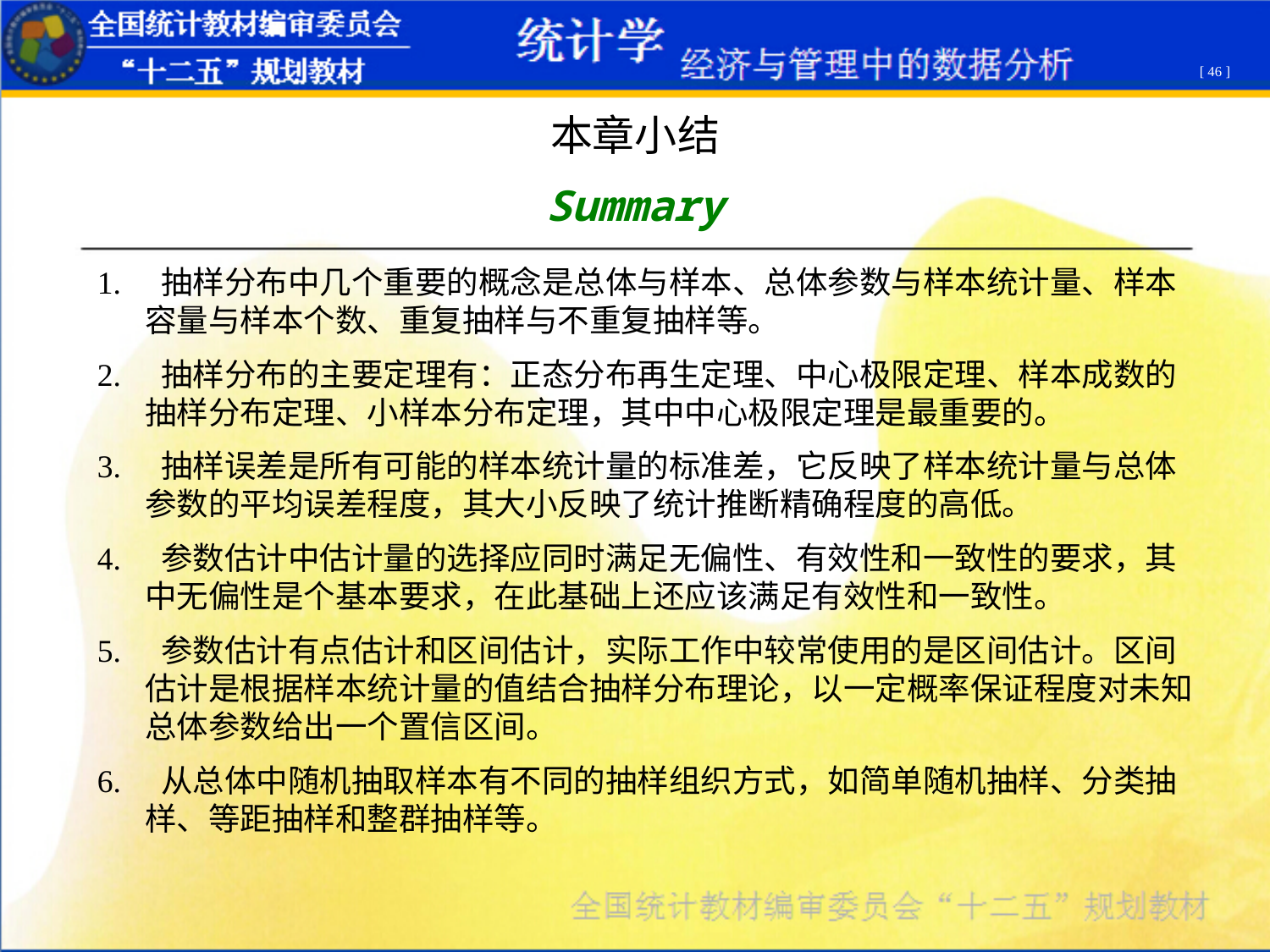

[ 46 ]
本章小结
Summary
1.    抽样分布中几个重要的概念是总体与样本、总体参数与样本统计量、样本容量与样本个数、重复抽样与不重复抽样等。
2.    抽样分布的主要定理有：正态分布再生定理、中心极限定理、样本成数的抽样分布定理、小样本分布定理，其中中心极限定理是最重要的。
3.    抽样误差是所有可能的样本统计量的标准差，它反映了样本统计量与总体参数的平均误差程度，其大小反映了统计推断精确程度的高低。
4.    参数估计中估计量的选择应同时满足无偏性、有效性和一致性的要求，其中无偏性是个基本要求，在此基础上还应该满足有效性和一致性。
5.    参数估计有点估计和区间估计，实际工作中较常使用的是区间估计。区间估计是根据样本统计量的值结合抽样分布理论，以一定概率保证程度对未知总体参数给出一个置信区间。
6.    从总体中随机抽取样本有不同的抽样组织方式，如简单随机抽样、分类抽样、等距抽样和整群抽样等。